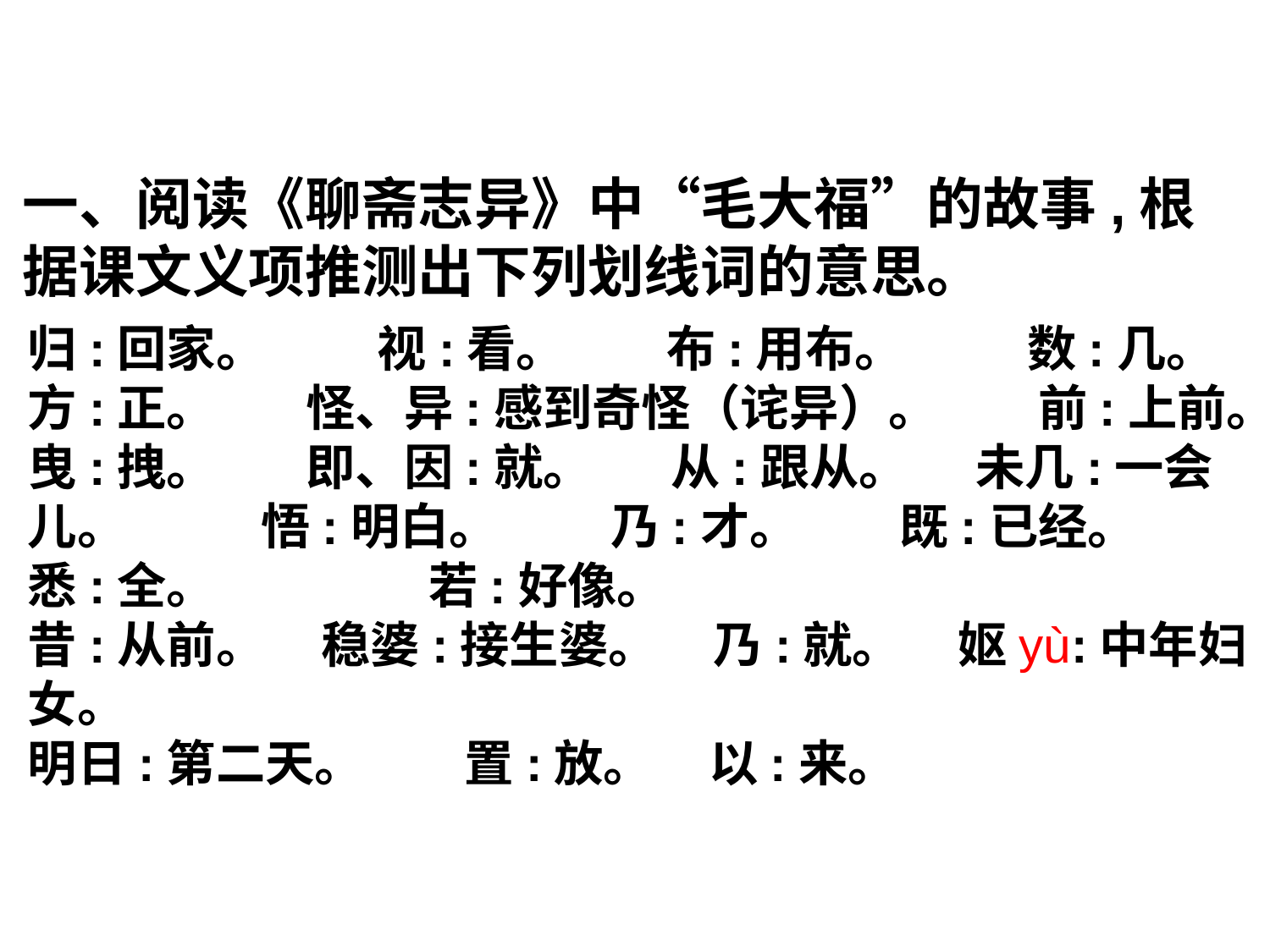

一、阅读《聊斋志异》中“毛大福”的故事,根据课文义项推测出下列划线词的意思。
归:回家。          视:看。         布:用布。           数:几。
方:正。        怪、异:感到奇怪（诧异）。         前:上前。
曳:拽。        即、因:就。       从:跟从。      未几:一会儿。            悟:明白。          乃:才。         既:已经。           悉:全。                   若:好像。
昔:从前。     稳婆:接生婆。     乃:就。     妪yù:中年妇女。
明日:第二天。         置:放。     以:来。